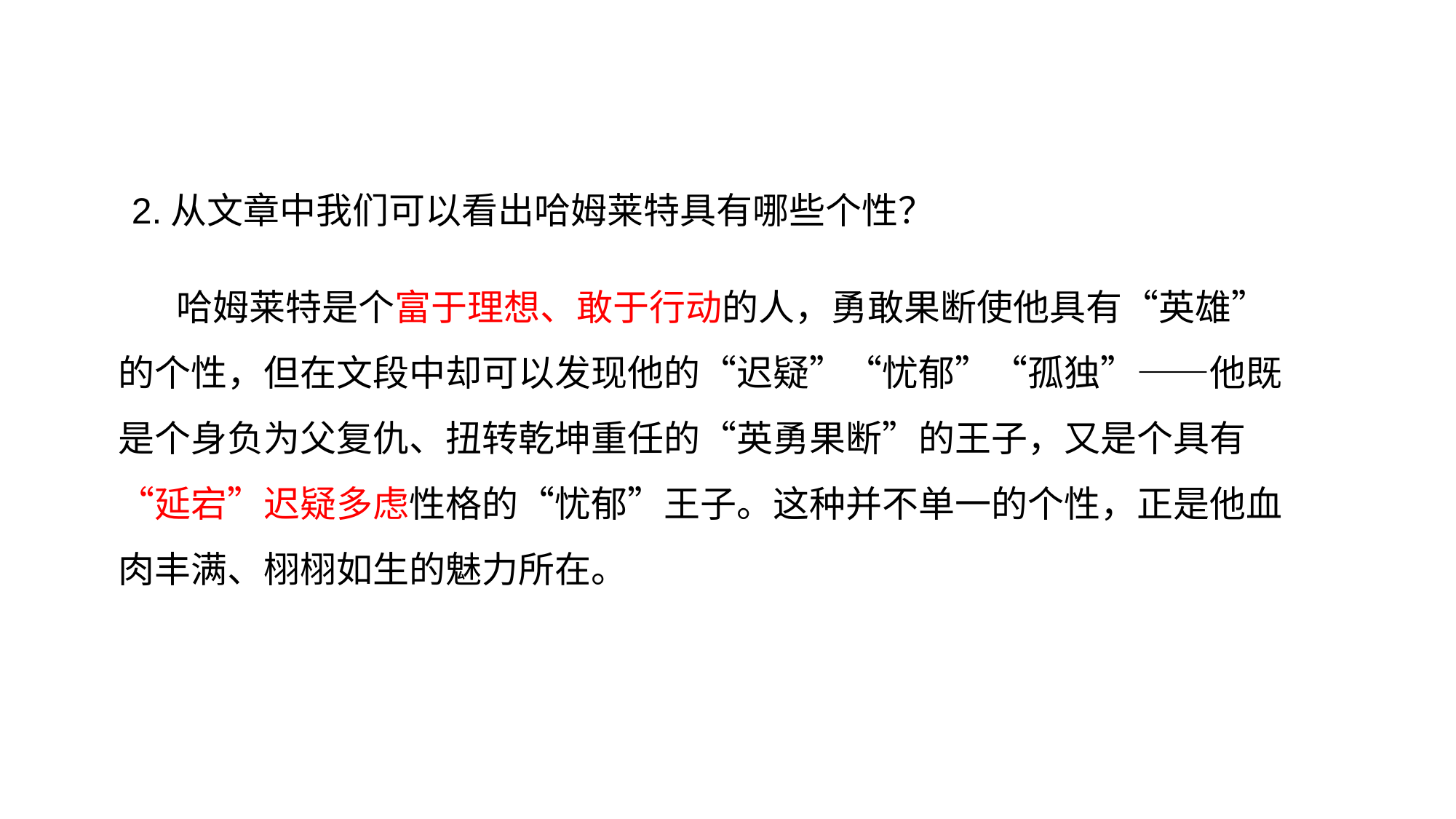

2.从文章中我们可以看出哈姆莱特具有哪些个性？

      哈姆莱特是个富于理想、敢于行动的人，勇敢果断使他具有“英雄”的个性，但在文段中却可以发现他的“迟疑”“忧郁”“孤独”——他既是个身负为父复仇、扭转乾坤重任的“英勇果断”的王子，又是个具有“延宕”迟疑多虑性格的“忧郁”王子。这种并不单一的个性，正是他血肉丰满、栩栩如生的魅力所在。